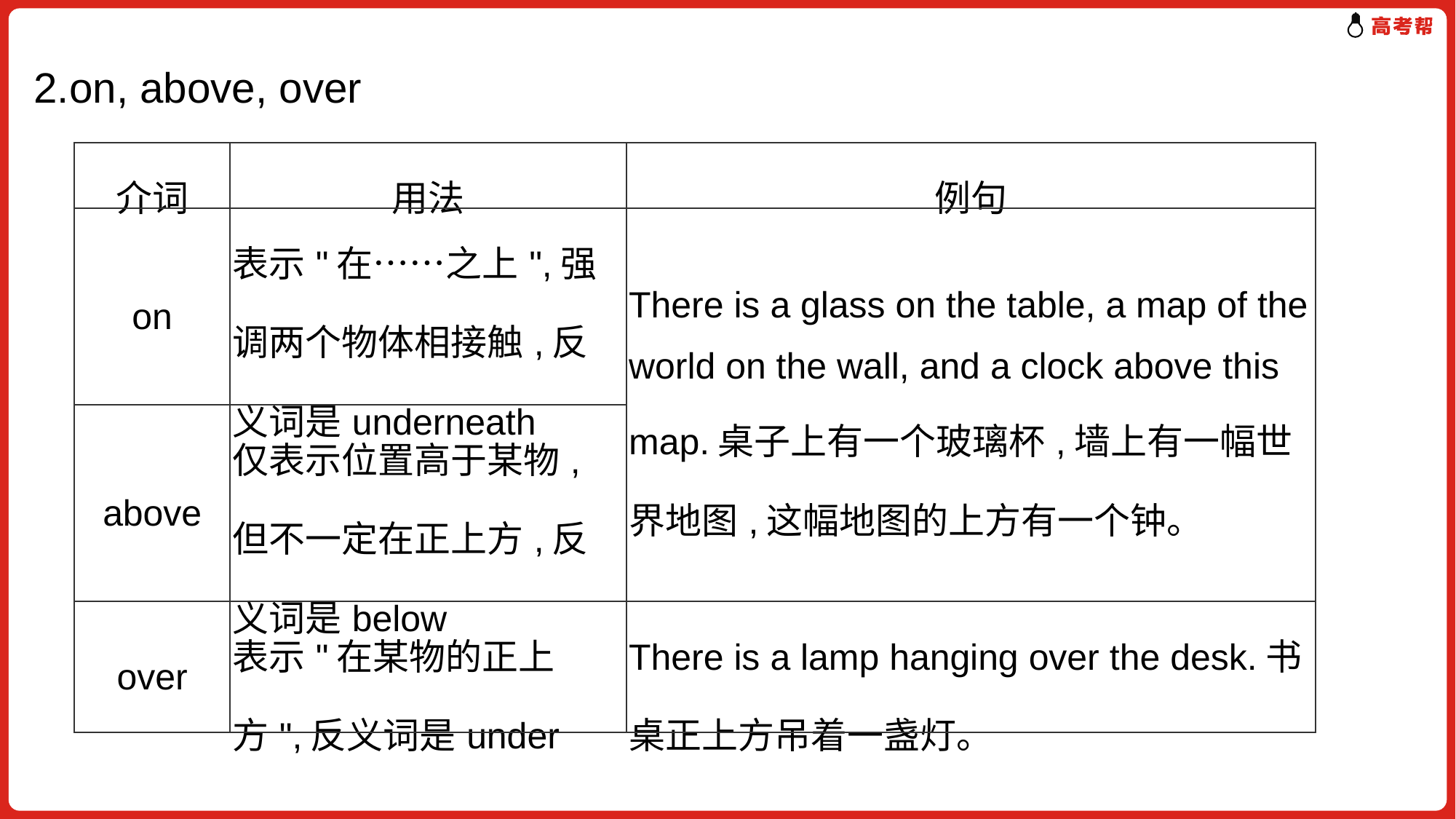

2.on, above, over

| 介词 | 用法 | 例句 |
| --- | --- | --- |
| on | 表示"在……之上",强调两个物体相接触,反义词是underneath | There is a glass on the table, a map of the world on the wall, and a clock above this map.桌子上有一个玻璃杯,墙上有一幅世界地图,这幅地图的上方有一个钟。 |
| above | 仅表示位置高于某物,但不一定在正上方,反义词是below |  |
| over | 表示"在某物的正上方",反义词是under | There is a lamp hanging over the desk.书桌正上方吊着一盏灯。 |